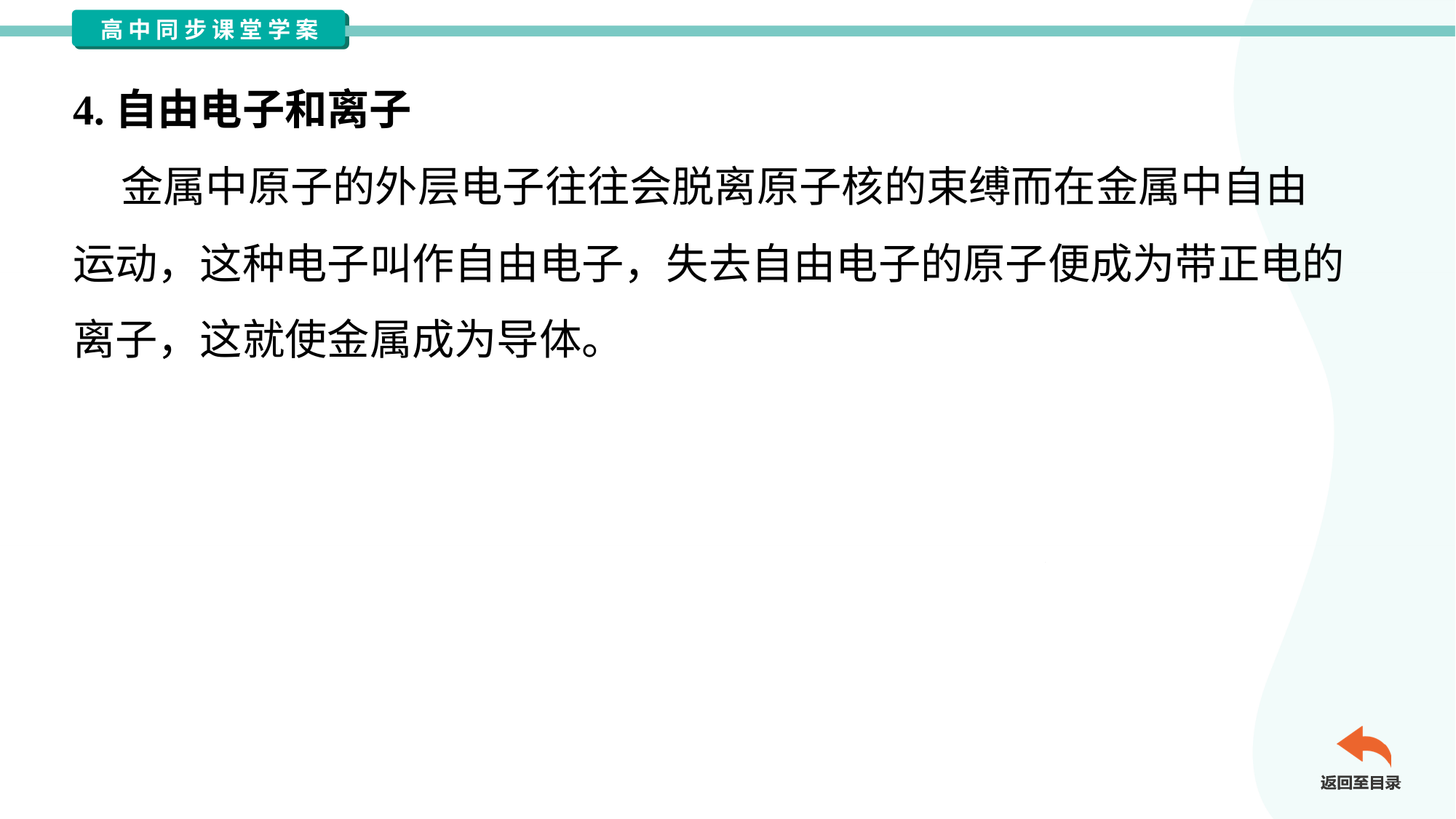

4.自由电子和离子
    金属中原子的外层电子往往会脱离原子核的束缚而在金属中自由
运动，这种电子叫作自由电子，失去自由电子的原子便成为带正电的
离子，这就使金属成为导体。